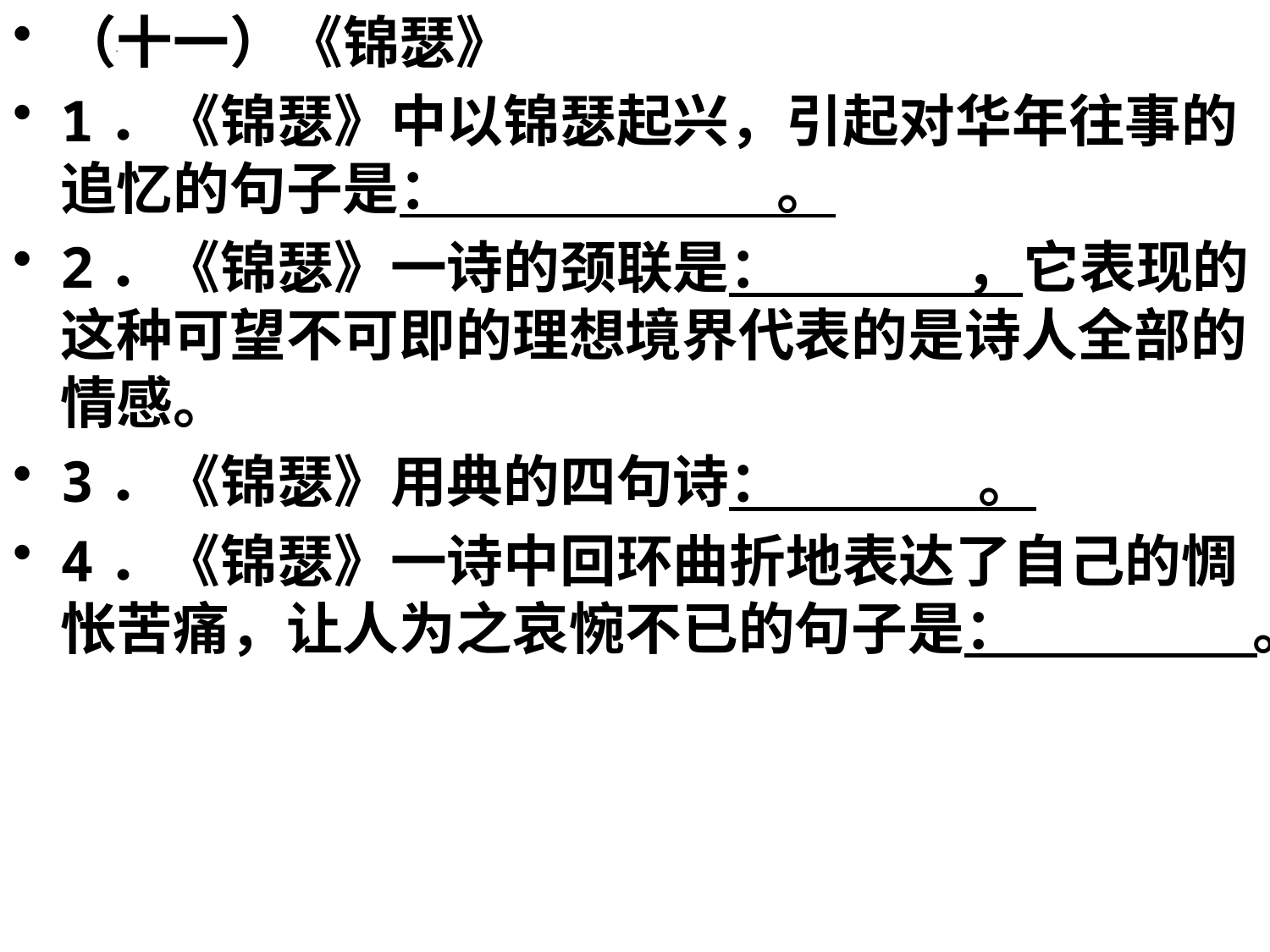

（十一）《锦瑟》
1．《锦瑟》中以锦瑟起兴，引起对华年往事的追忆的句子是：                         。
2．《锦瑟》一诗的颈联是：              ，它表现的这种可望不可即的理想境界代表的是诗人全部的情感。
3．《锦瑟》用典的四句诗：               。
4．《锦瑟》一诗中回环曲折地表达了自己的惆怅苦痛，让人为之哀惋不已的句子是：                  。
#